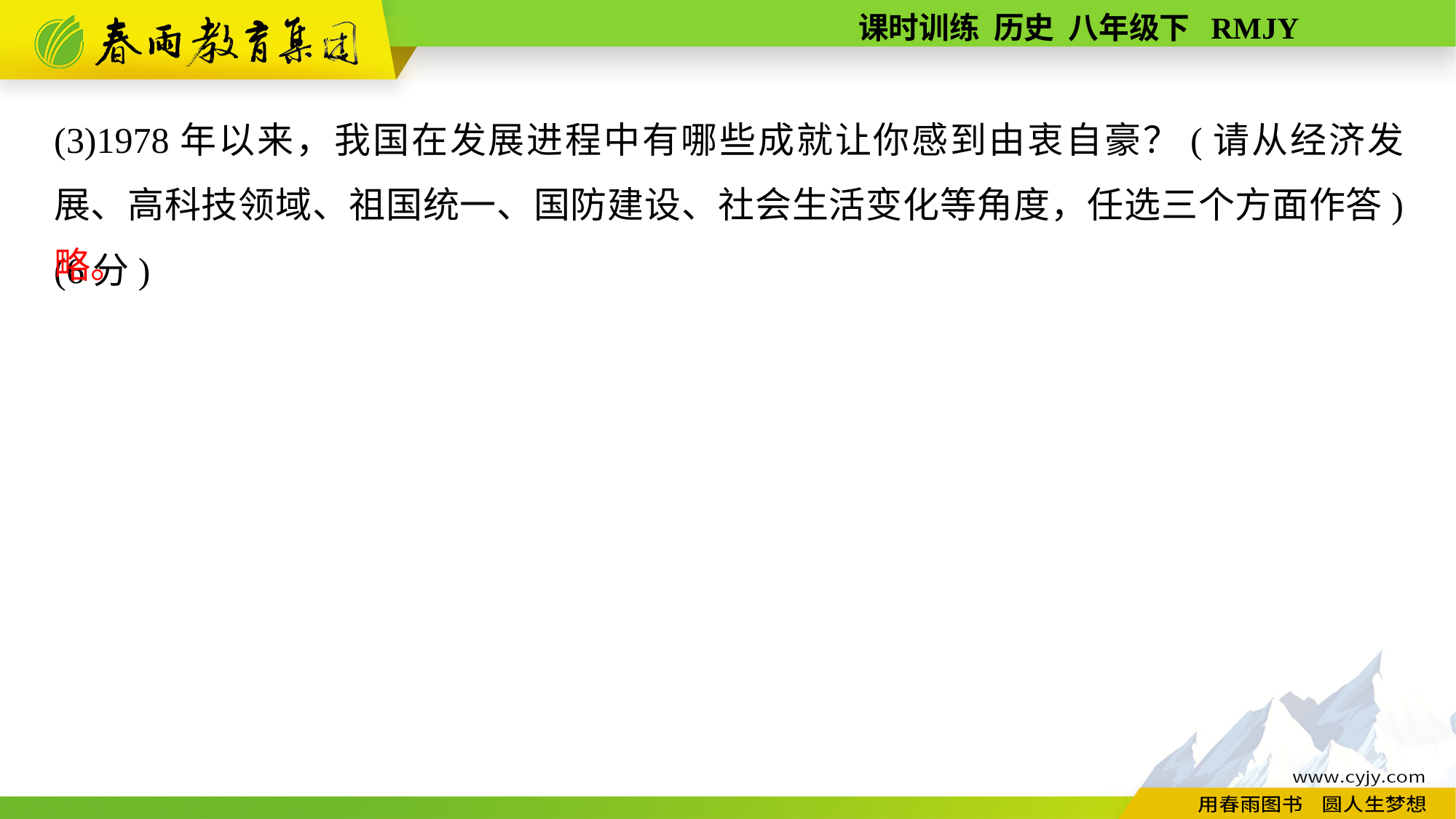

(3)1978年以来，我国在发展进程中有哪些成就让你感到由衷自豪？(请从经济发展、高科技领域、祖国统一、国防建设、社会生活变化等角度，任选三个方面作答)(6分)
略。